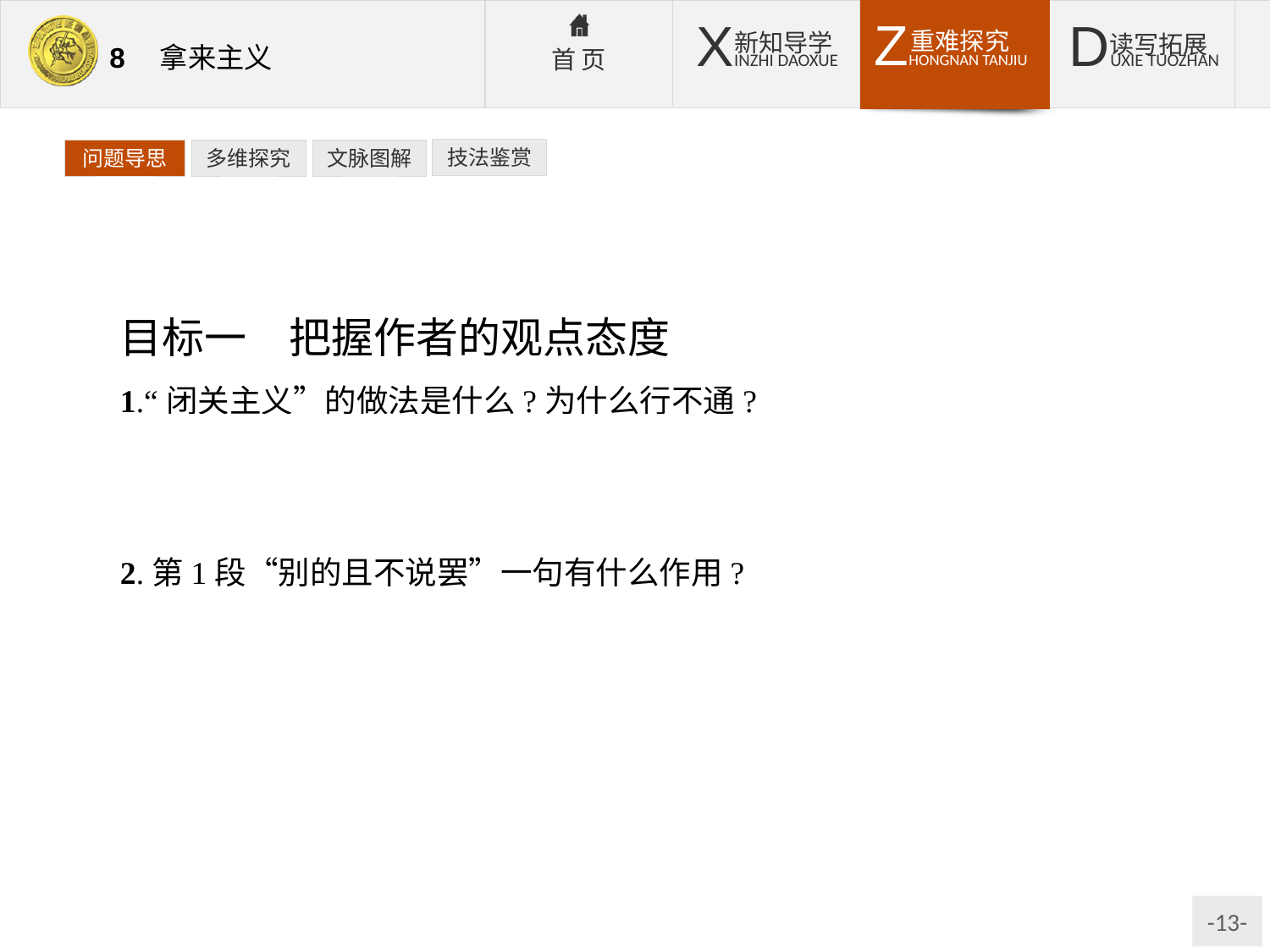

技法鉴赏
问题导思
多维探究
文脉图解
目标一　把握作者的观点态度
1.“闭关主义”的做法是什么?为什么行不通?
提示:做法是“自己不去,别人也不许来”。因为“给枪炮打破了大门”,遭到了帝国主义的武力逼迫,“又碰了一串钉子”。
2.第1段“别的且不说罢”一句有什么作用?
提示:这一句把所要揭露、论述的范围加以严格的限制,只讲文化上的事。不仅使论述的范围明确,而且增强了揭露的深刻性。